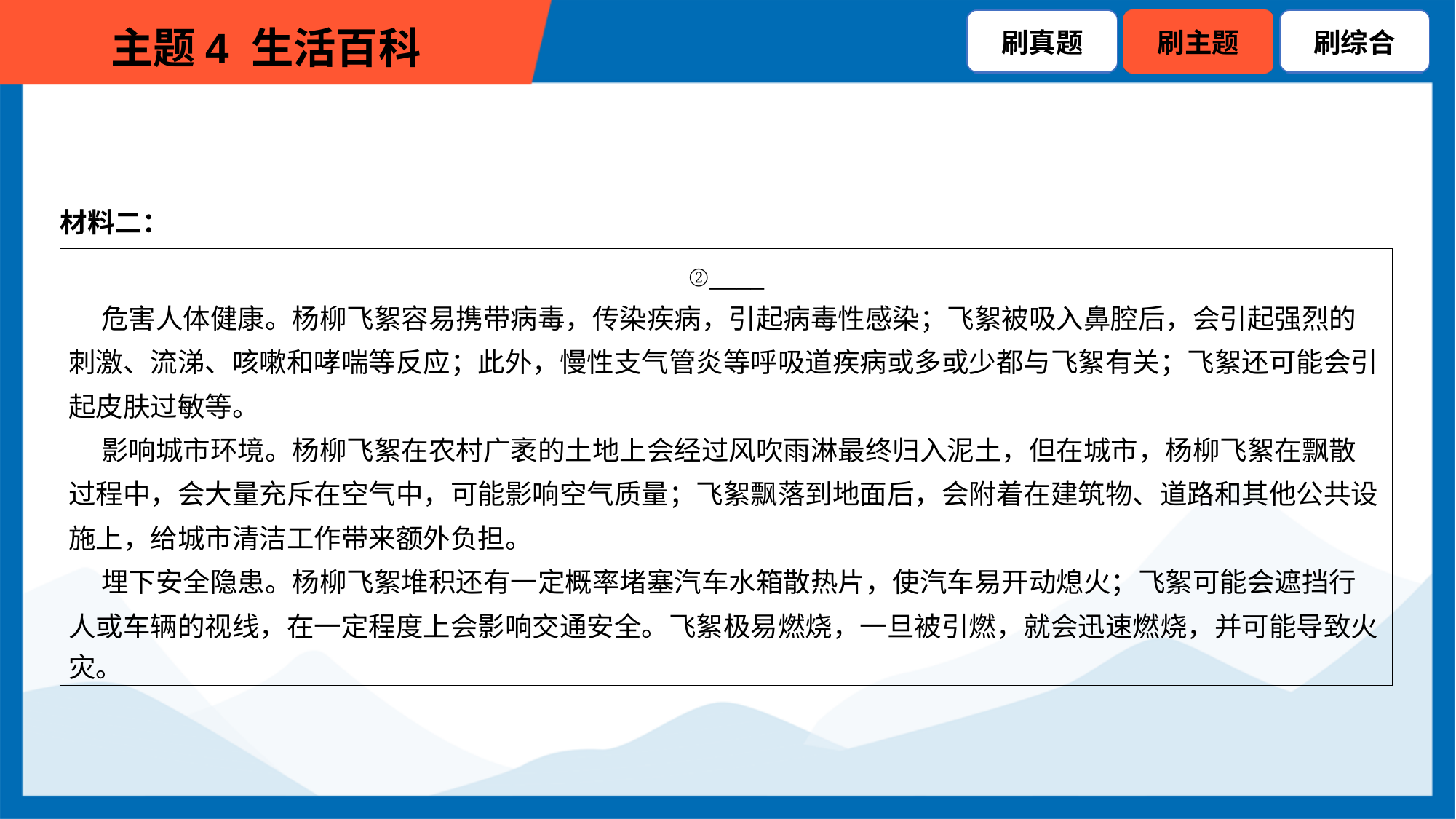

材料二：
| ②\_\_\_\_ 危害人体健康。杨柳飞絮容易携带病毒，传染疾病，引起病毒性感染；飞絮被吸入鼻腔后，会引起强烈的 刺激、流涕、咳嗽和哮喘等反应；此外，慢性支气管炎等呼吸道疾病或多或少都与飞絮有关；飞絮还可能会引 起皮肤过敏等。 影响城市环境。杨柳飞絮在农村广袤的土地上会经过风吹雨淋最终归入泥土，但在城市，杨柳飞絮在飘散 过程中，会大量充斥在空气中，可能影响空气质量；飞絮飘落到地面后，会附着在建筑物、道路和其他公共设 施上，给城市清洁工作带来额外负担。 埋下安全隐患。杨柳飞絮堆积还有一定概率堵塞汽车水箱散热片，使汽车易开动熄火；飞絮可能会遮挡行 人或车辆的视线，在一定程度上会影响交通安全。飞絮极易燃烧，一旦被引燃，就会迅速燃烧，并可能导致火 灾。 |
| --- |